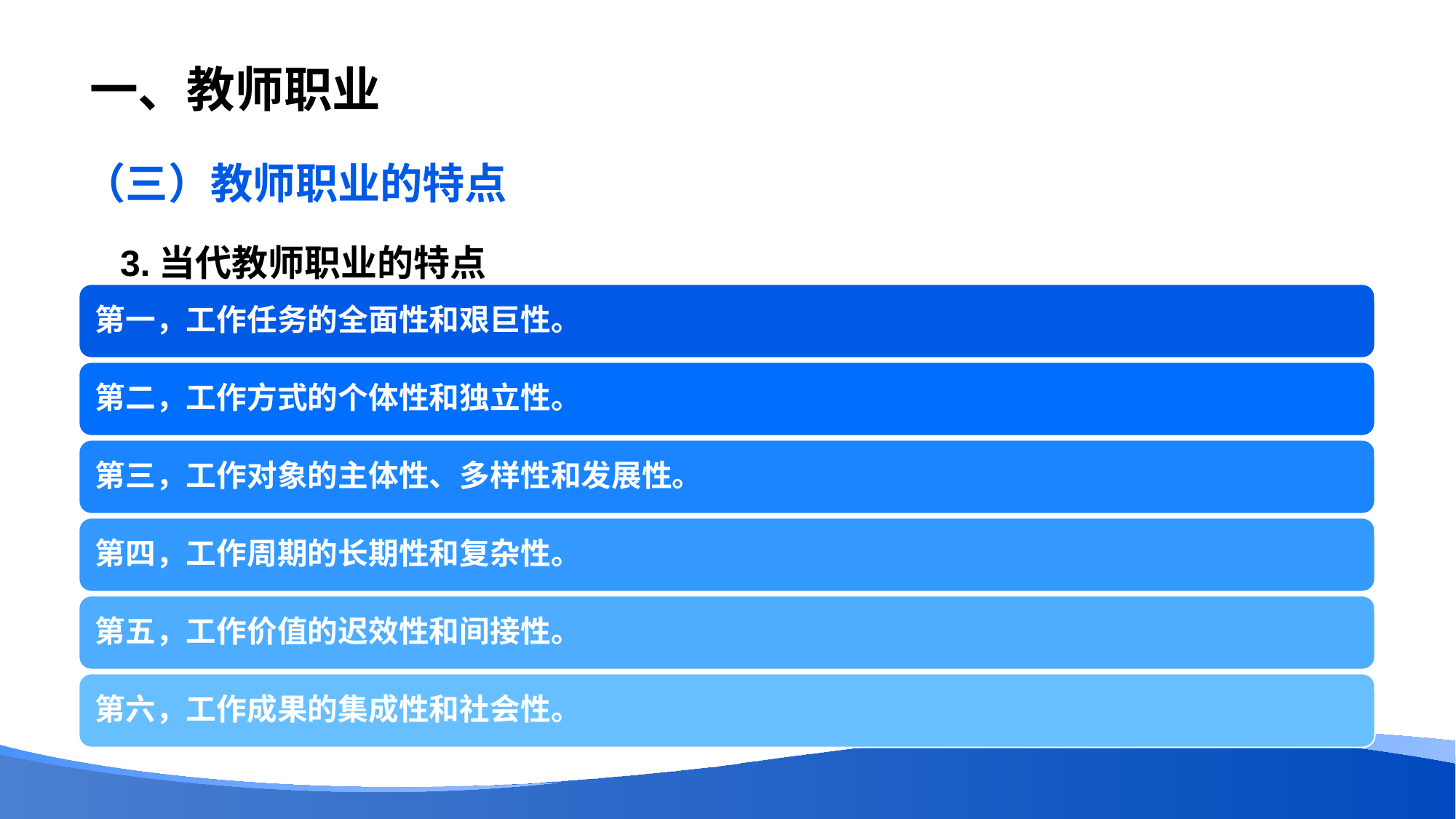

# 一、教师职业
（三）教师职业的特点
3.当代教师职业的特点
第一，工作任务的全面性和艰巨性。
第二，工作方式的个体性和独立性。
第三，工作对象的主体性、多样性和发展性。
第四，工作周期的长期性和复杂性。
第五，工作价值的迟效性和间接性。
第六，工作成果的集成性和社会性。